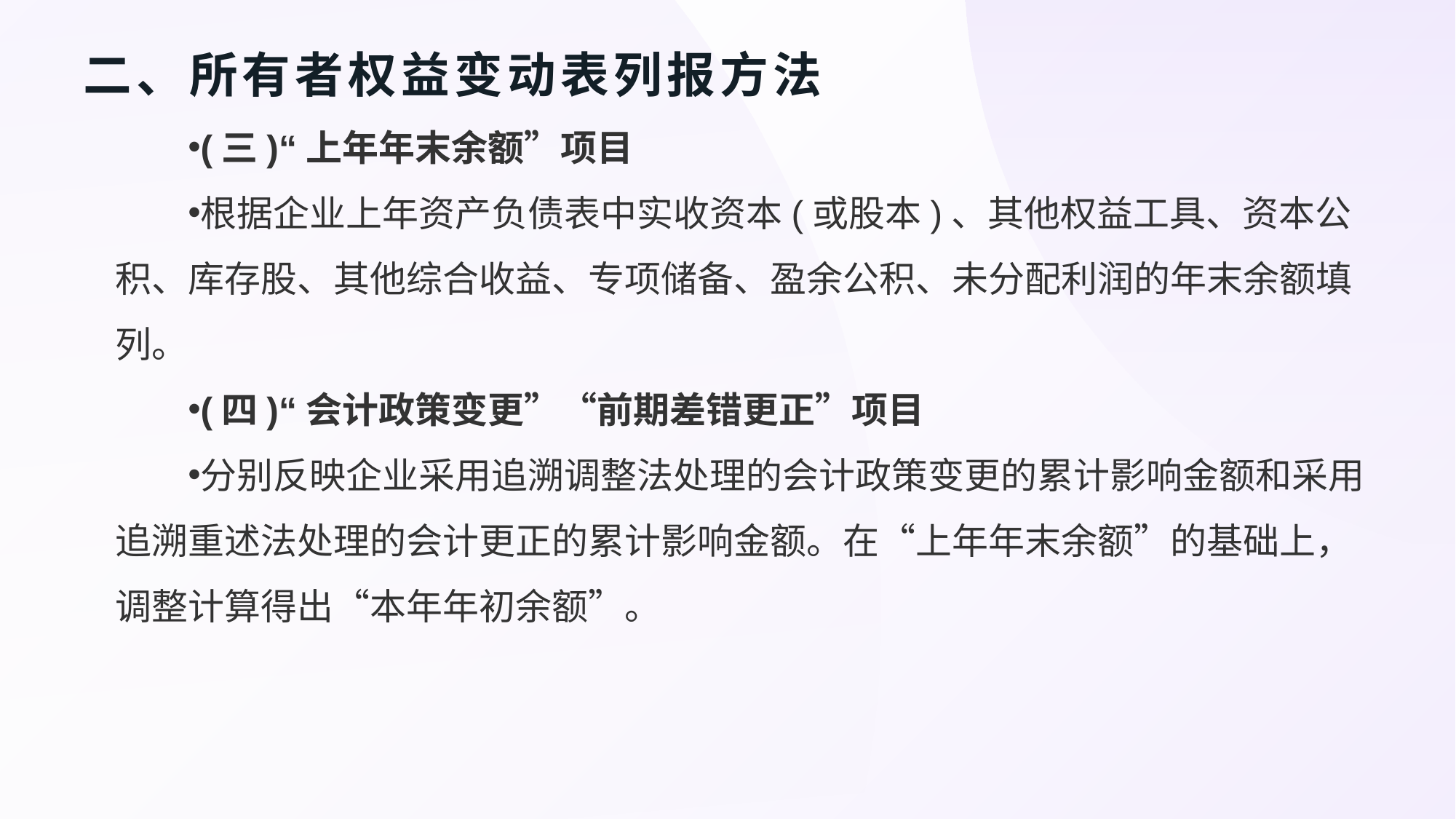

# 二、所有者权益变动表列报方法
(三)“上年年末余额”项目
根据企业上年资产负债表中实收资本(或股本)、其他权益工具、资本公积、库存股、其他综合收益、专项储备、盈余公积、未分配利润的年末余额填列。
(四)“会计政策变更”“前期差错更正”项目
分别反映企业采用追溯调整法处理的会计政策变更的累计影响金额和采用追溯重述法处理的会计更正的累计影响金额。在“上年年末余额”的基础上，调整计算得出“本年年初余额”。